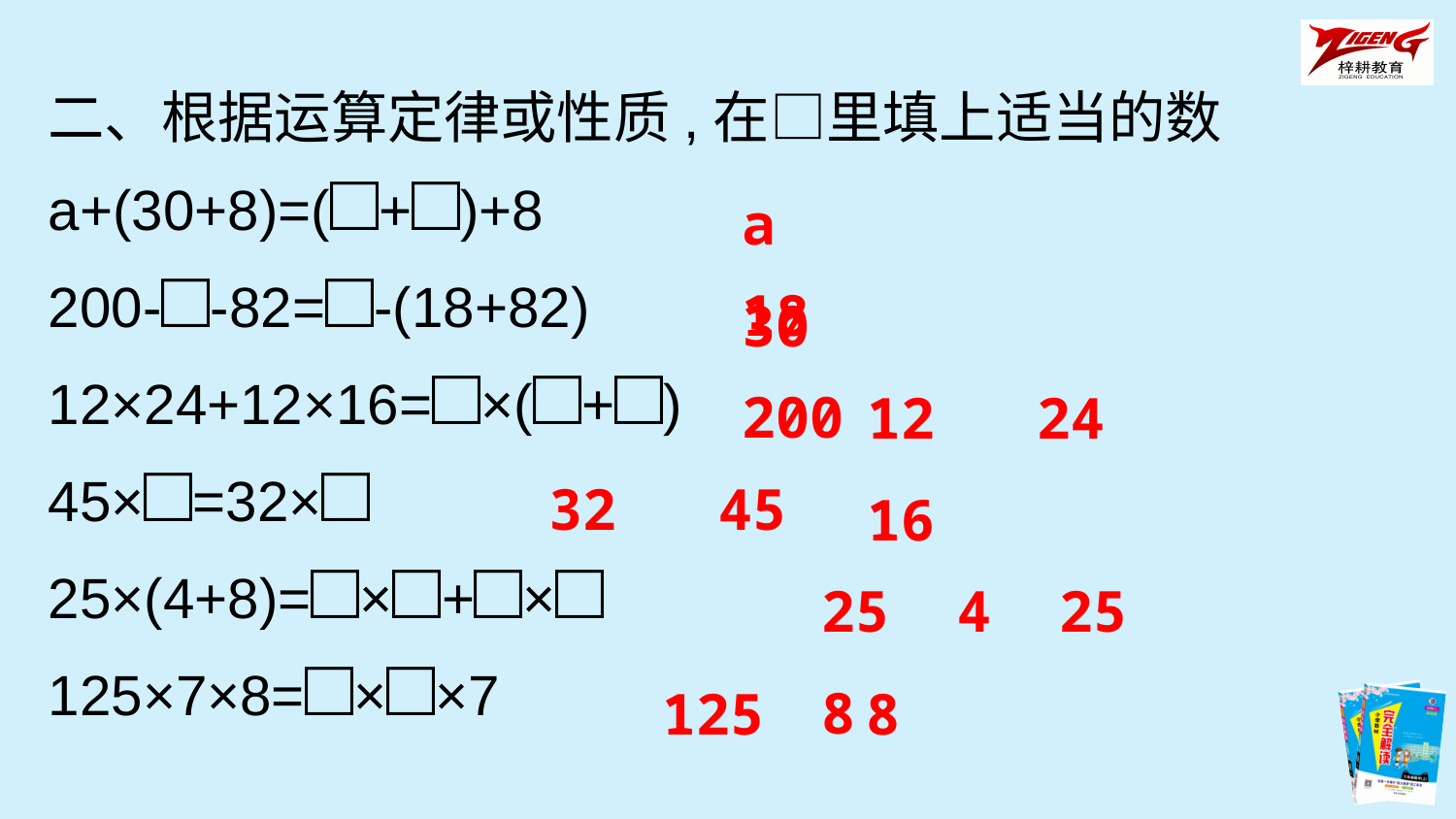

二、根据运算定律或性质,在□里填上适当的数
a+(30+8)=(□+□)+8
200-□-82=□-(18+82)
12×24+12×16=□×(□+□)
45×□=32×□
25×(4+8)=□×□+□×□
125×7×8=□×□×7
a    30
18   200
12   24   16
32   45
25  4  25  8
125   8